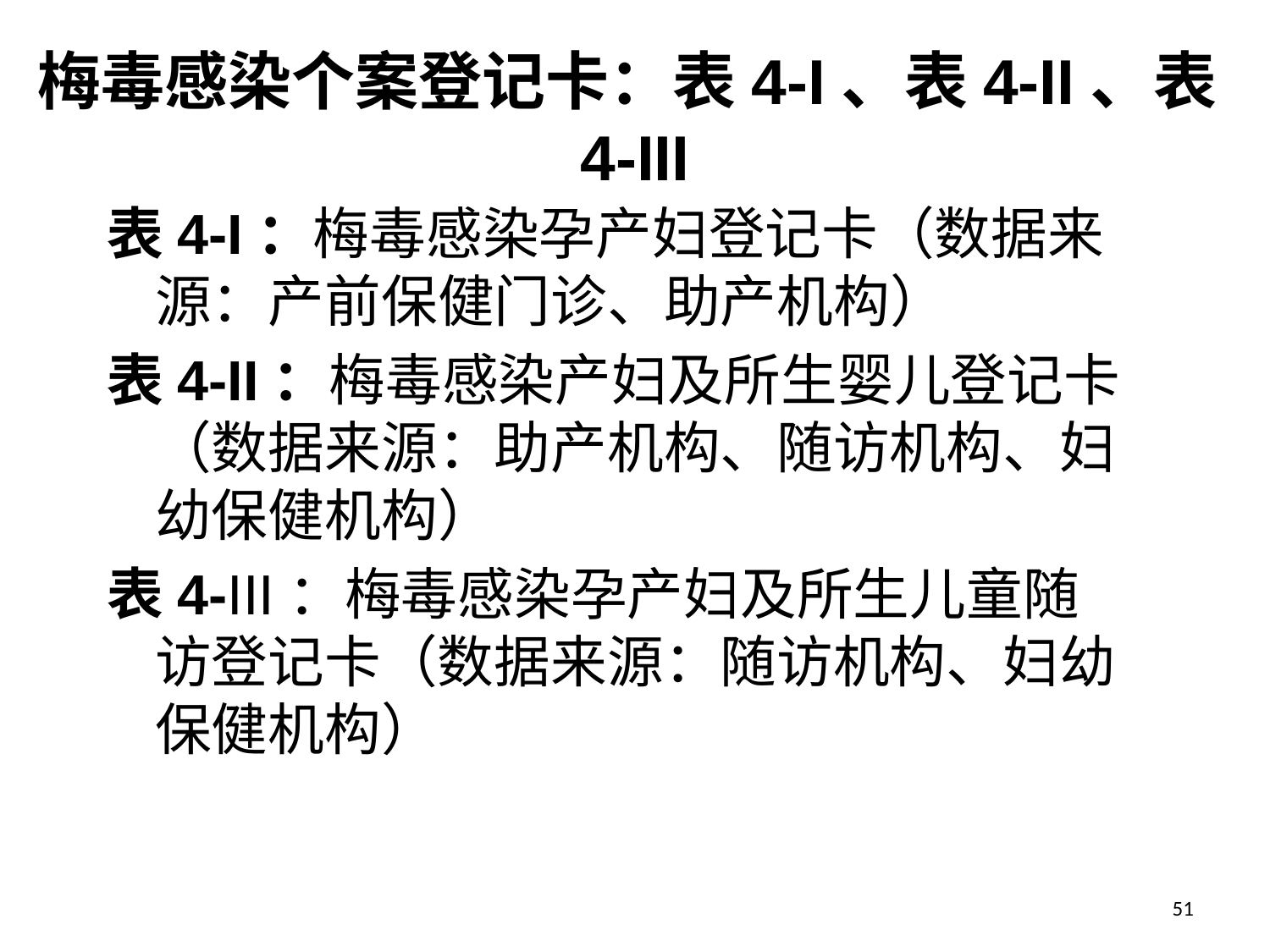

# 梅毒感染个案登记卡：表4-I、表4-II、表4-III
表4-I：梅毒感染孕产妇登记卡（数据来源：产前保健门诊、助产机构）
表4-II：梅毒感染产妇及所生婴儿登记卡（数据来源：助产机构、随访机构、妇幼保健机构）
表4-III：梅毒感染孕产妇及所生儿童随访登记卡（数据来源：随访机构、妇幼保健机构）
51